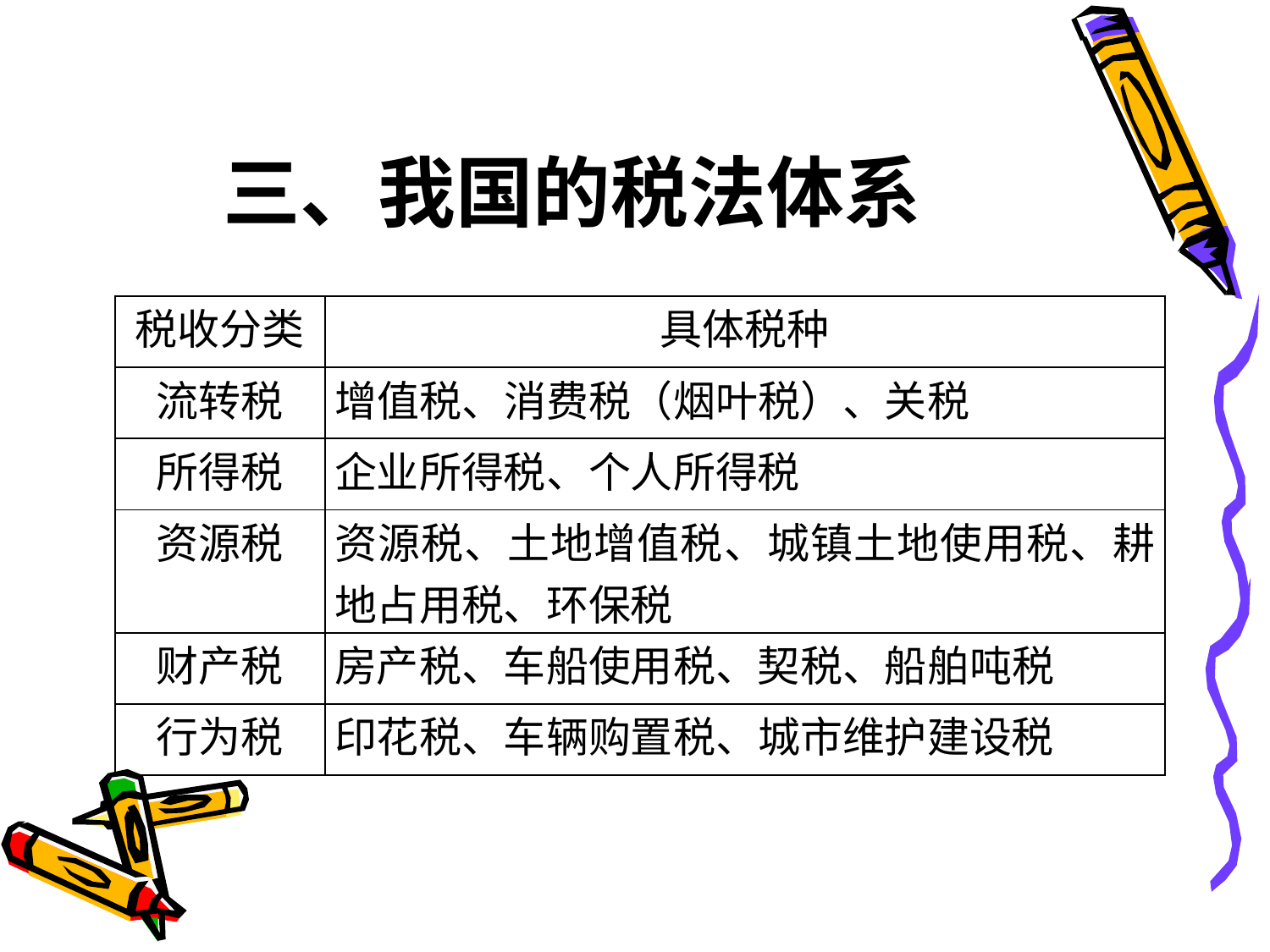

# 三、我国的税法体系
| 税收分类 | 具体税种 |
| --- | --- |
| 流转税 | 增值税、消费税（烟叶税）、关税 |
| 所得税 | 企业所得税、个人所得税 |
| 资源税 | 资源税、土地增值税、城镇土地使用税、耕地占用税、环保税 |
| 财产税 | 房产税、车船使用税、契税、船舶吨税 |
| 行为税 | 印花税、车辆购置税、城市维护建设税 |